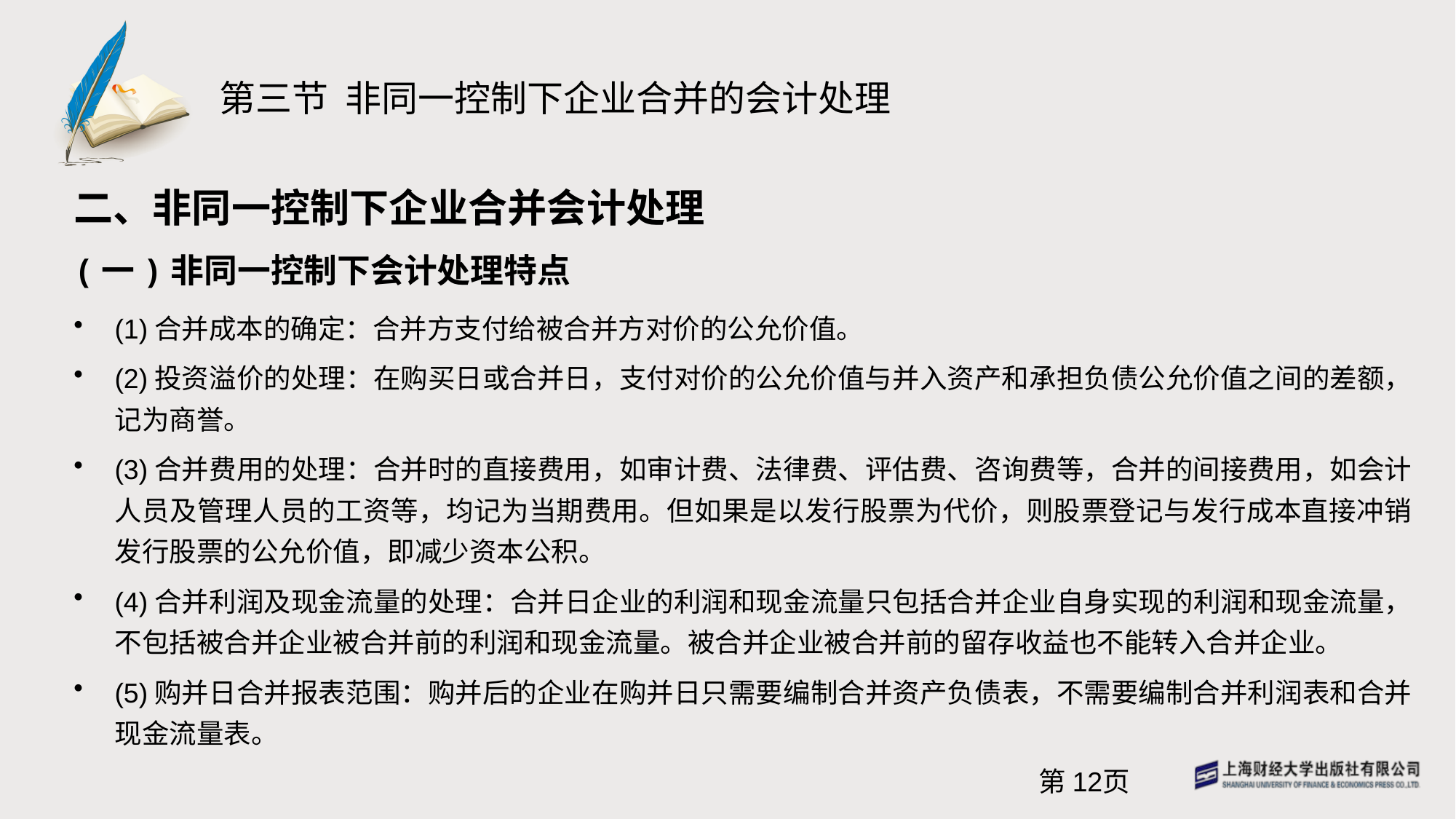

# 第三节  非同一控制下企业合并的会计处理
二、非同一控制下企业合并会计处理
(一)非同一控制下会计处理特点
(1)合并成本的确定：合并方支付给被合并方对价的公允价值。
(2)投资溢价的处理：在购买日或合并日，支付对价的公允价值与并入资产和承担负债公允价值之间的差额，记为商誉。
(3)合并费用的处理：合并时的直接费用，如审计费、法律费、评估费、咨询费等，合并的间接费用，如会计人员及管理人员的工资等，均记为当期费用。但如果是以发行股票为代价，则股票登记与发行成本直接冲销发行股票的公允价值，即减少资本公积。
(4)合并利润及现金流量的处理：合并日企业的利润和现金流量只包括合并企业自身实现的利润和现金流量，不包括被合并企业被合并前的利润和现金流量。被合并企业被合并前的留存收益也不能转入合并企业。
(5)购并日合并报表范围：购并后的企业在购并日只需要编制合并资产负债表，不需要编制合并利润表和合并现金流量表。

12